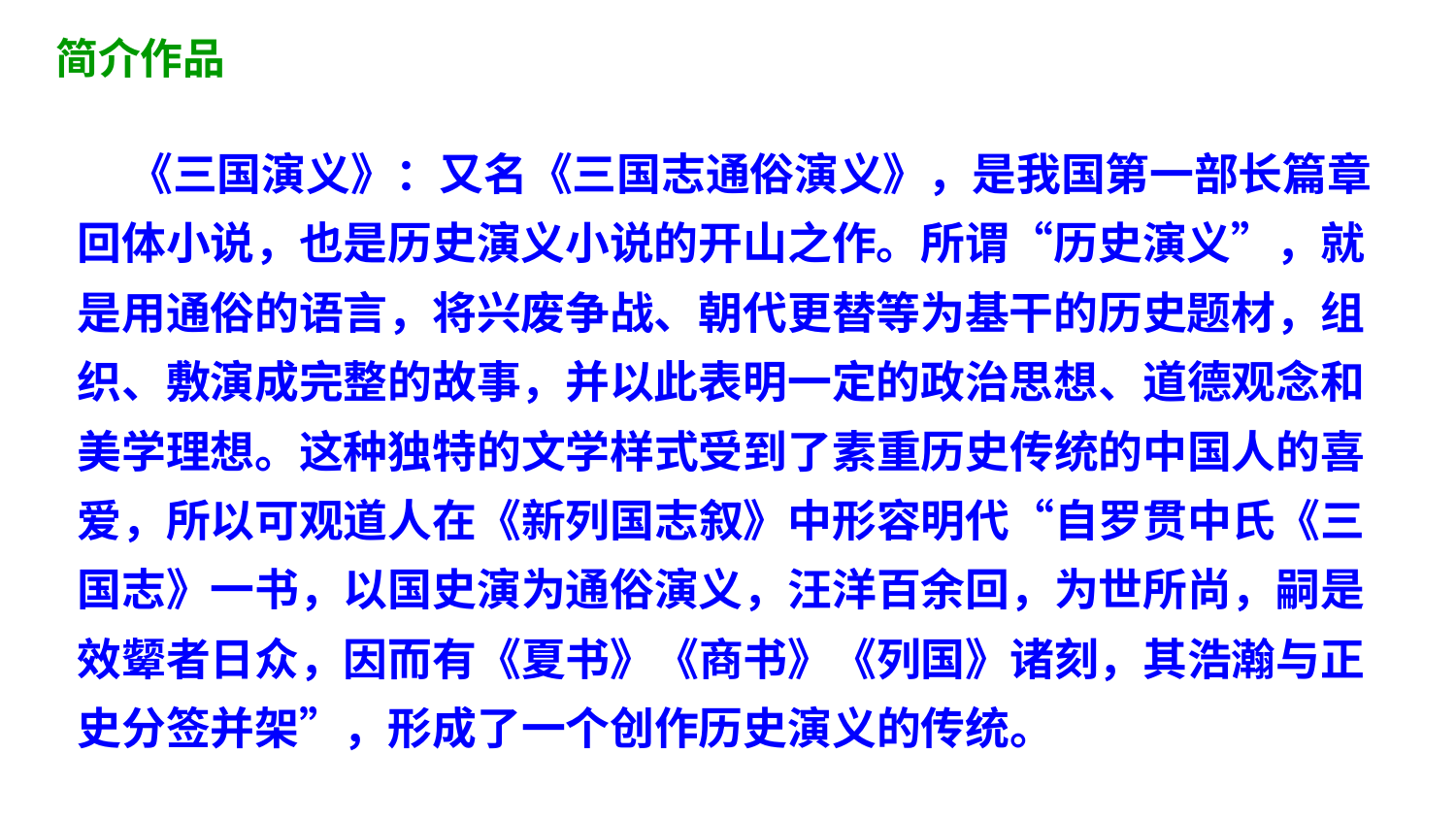

简介作品
    《三国演义》：又名《三国志通俗演义》，是我国第一部长篇章回体小说，也是历史演义小说的开山之作。所谓“历史演义”，就是用通俗的语言，将兴废争战、朝代更替等为基干的历史题材，组织、敷演成完整的故事，并以此表明一定的政治思想、道德观念和美学理想。这种独特的文学样式受到了素重历史传统的中国人的喜爱，所以可观道人在《新列国志叙》中形容明代“自罗贯中氏《三国志》一书，以国史演为通俗演义，汪洋百余回，为世所尚，嗣是效颦者日众，因而有《夏书》《商书》《列国》诸刻，其浩瀚与正史分签并架”，形成了一个创作历史演义的传统。